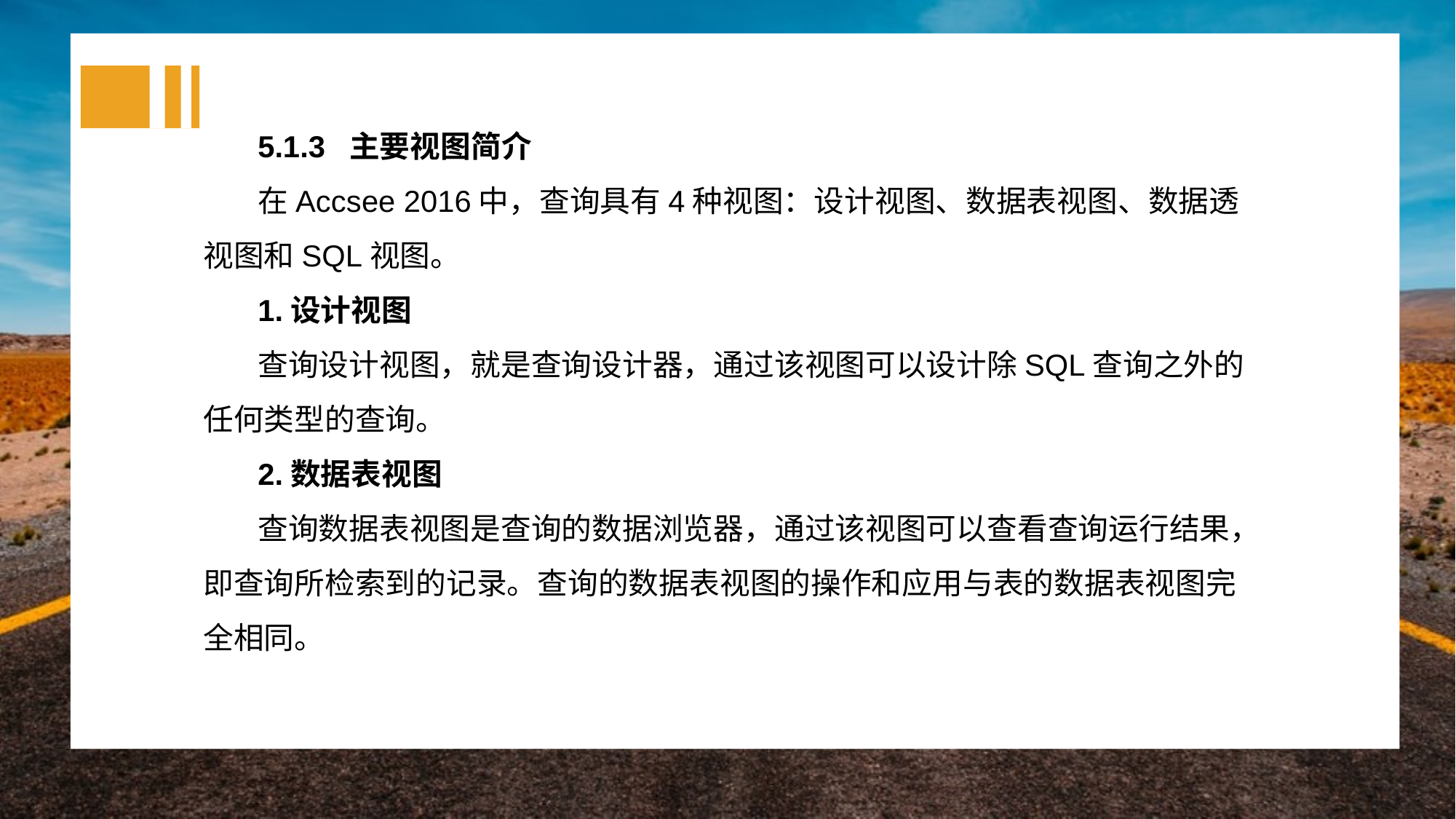

5.1.3  主要视图简介
在Accsee 2016中，查询具有4种视图：设计视图、数据表视图、数据透视图和SQL视图。
1.设计视图
查询设计视图，就是查询设计器，通过该视图可以设计除SQL查询之外的任何类型的查询。
2.数据表视图
查询数据表视图是查询的数据浏览器，通过该视图可以查看查询运行结果，即查询所检索到的记录。查询的数据表视图的操作和应用与表的数据表视图完全相同。